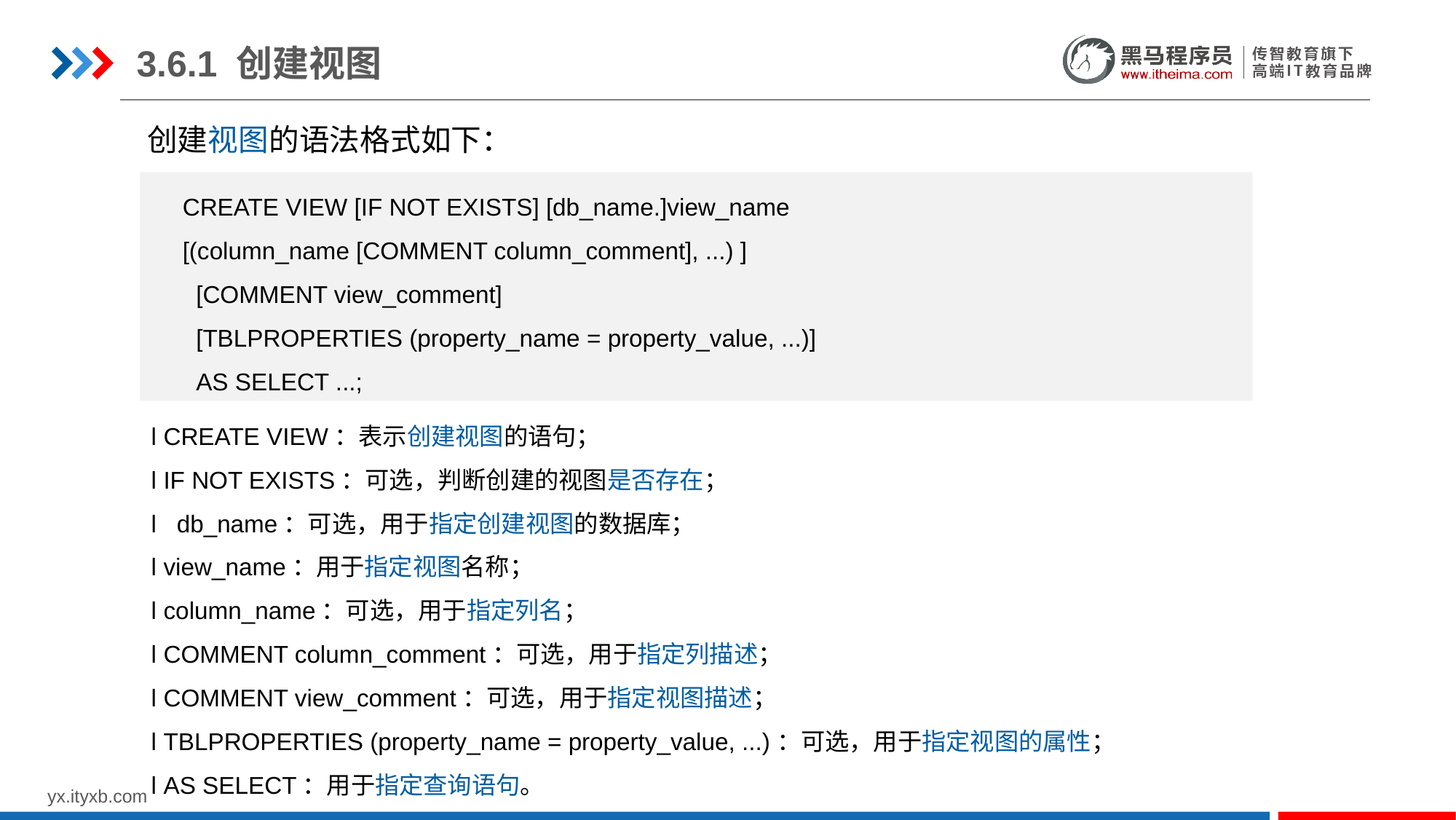

3.6.1 创建视图
创建视图的语法格式如下：
CREATE VIEW [IF NOT EXISTS] [db_name.]view_name
[(column_name [COMMENT column_comment], ...) ]
  [COMMENT view_comment]
  [TBLPROPERTIES (property_name = property_value, ...)]
  AS SELECT ...;
l CREATE VIEW：表示创建视图的语句；
l IF NOT EXISTS：可选，判断创建的视图是否存在；
l   db_name：可选，用于指定创建视图的数据库；
l view_name：用于指定视图名称；
l column_name：可选，用于指定列名；
l COMMENT column_comment：可选，用于指定列描述；
l COMMENT view_comment：可选，用于指定视图描述；
l TBLPROPERTIES (property_name = property_value, ...)：可选，用于指定视图的属性；
l AS SELECT：用于指定查询语句。